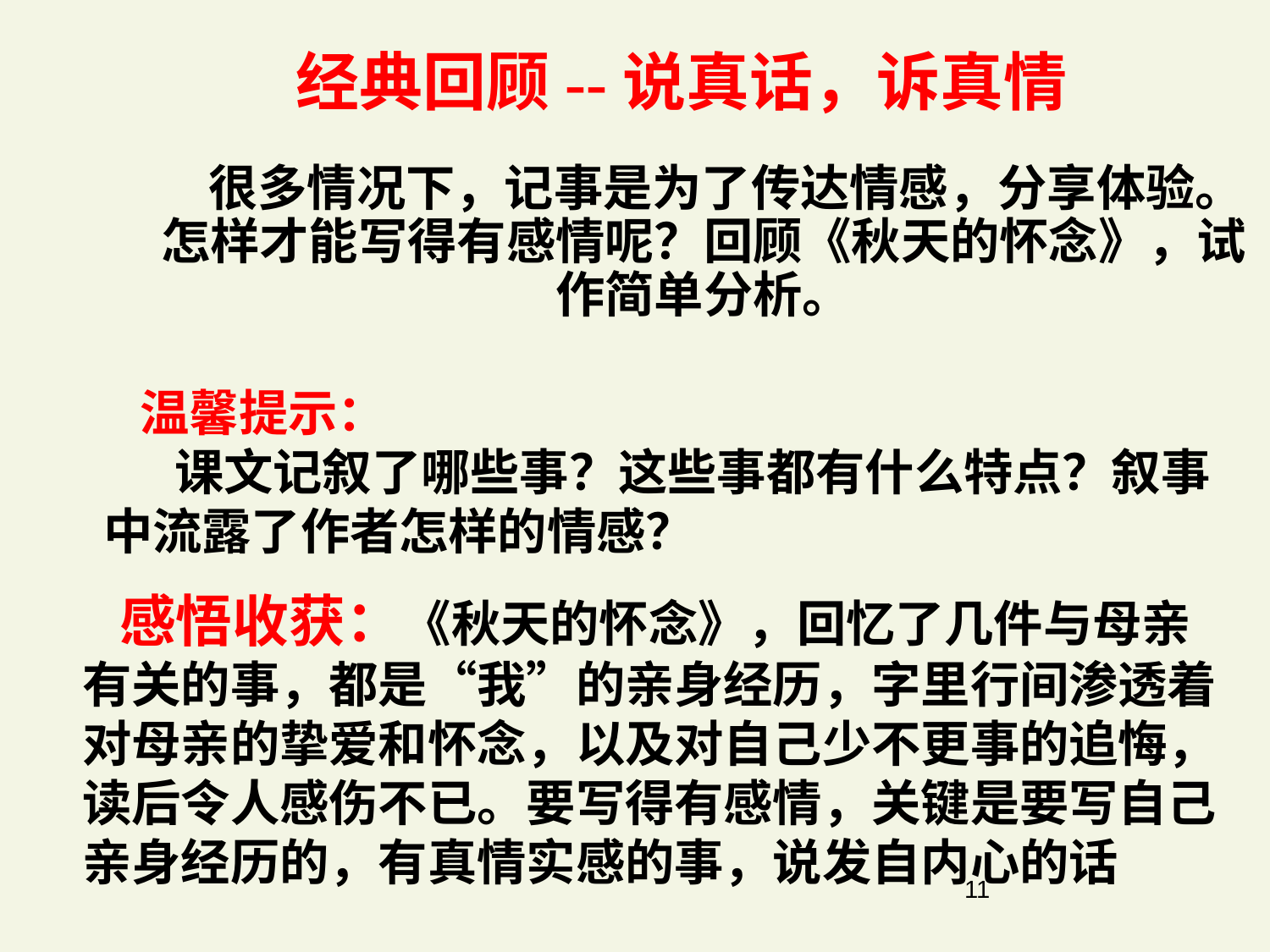

经典回顾--说真话，诉真情
   很多情况下，记事是为了传达情感，分享体验。怎样才能写得有感情呢？回顾《秋天的怀念》，试作简单分析。
温馨提示：
  课文记叙了哪些事？这些事都有什么特点？叙事中流露了作者怎样的情感？
感悟收获：《秋天的怀念》，回忆了几件与母亲有关的事，都是“我”的亲身经历，字里行间渗透着对母亲的挚爱和怀念，以及对自己少不更事的追悔，读后令人感伤不已。要写得有感情，关键是要写自己亲身经历的，有真情实感的事，说发自内心的话
11